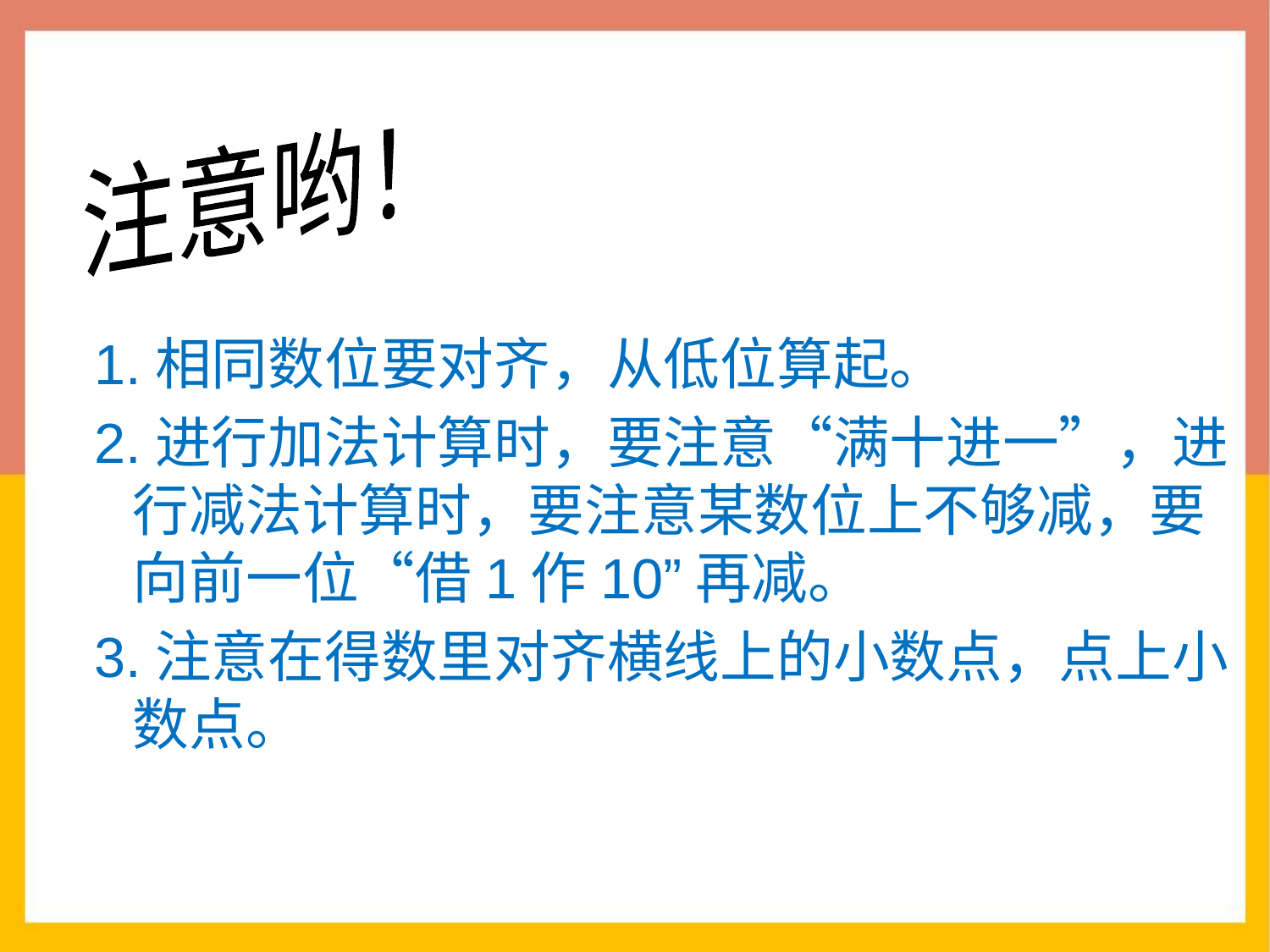

注意哟！
1.相同数位要对齐，从低位算起。
2.进行加法计算时，要注意“满十进一”，进行减法计算时，要注意某数位上不够减，要向前一位“借1作10”再减。
3.注意在得数里对齐横线上的小数点，点上小数点。